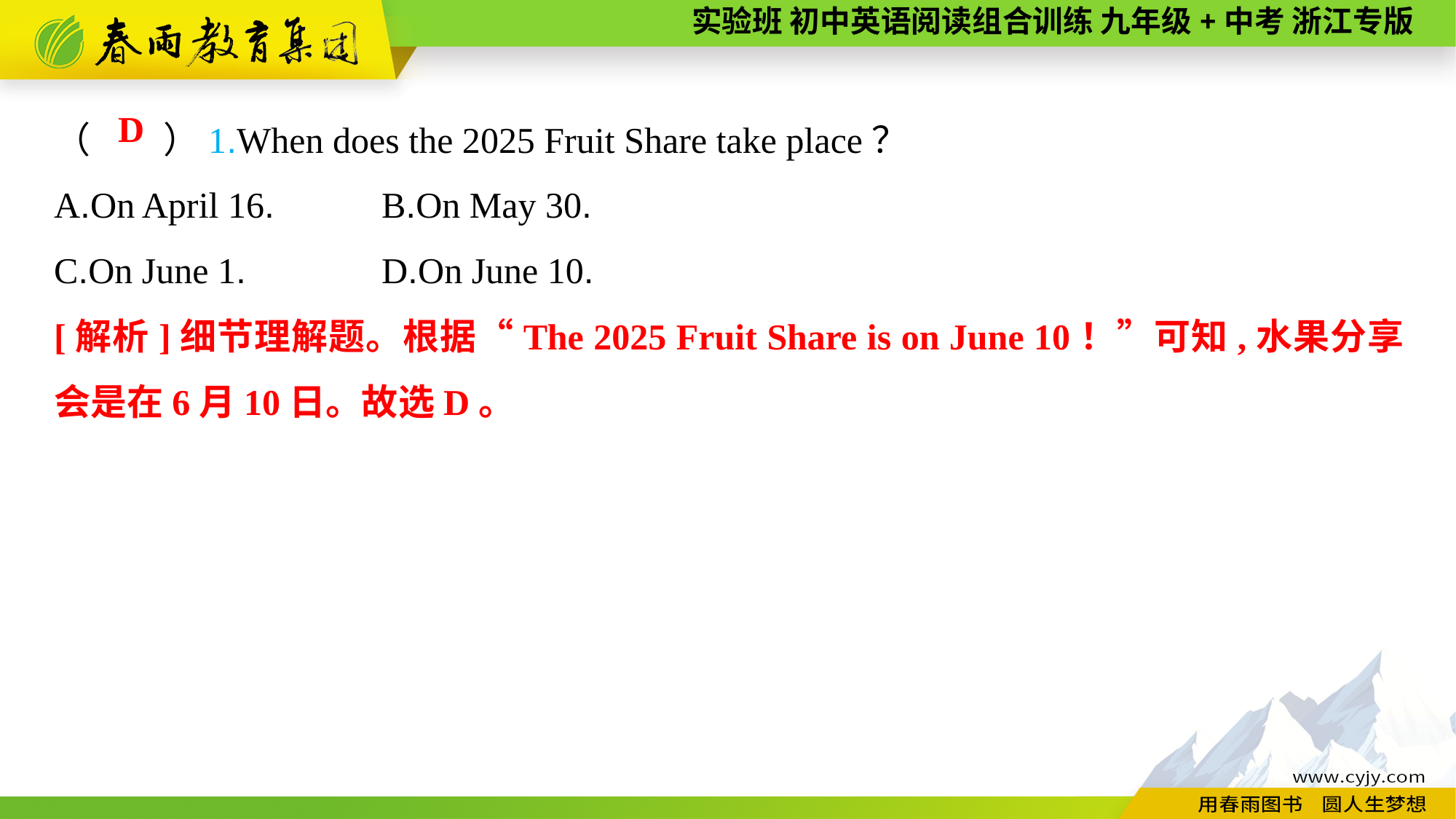

（　　）1.When does the 2025 Fruit Share take place？
A.On April 16.　	B.On May 30.
C.On June 1.　　	D.On June 10.
D
[解析]细节理解题。根据“The 2025 Fruit Share is on June 10！”可知,水果分享会是在6月10日。故选D。